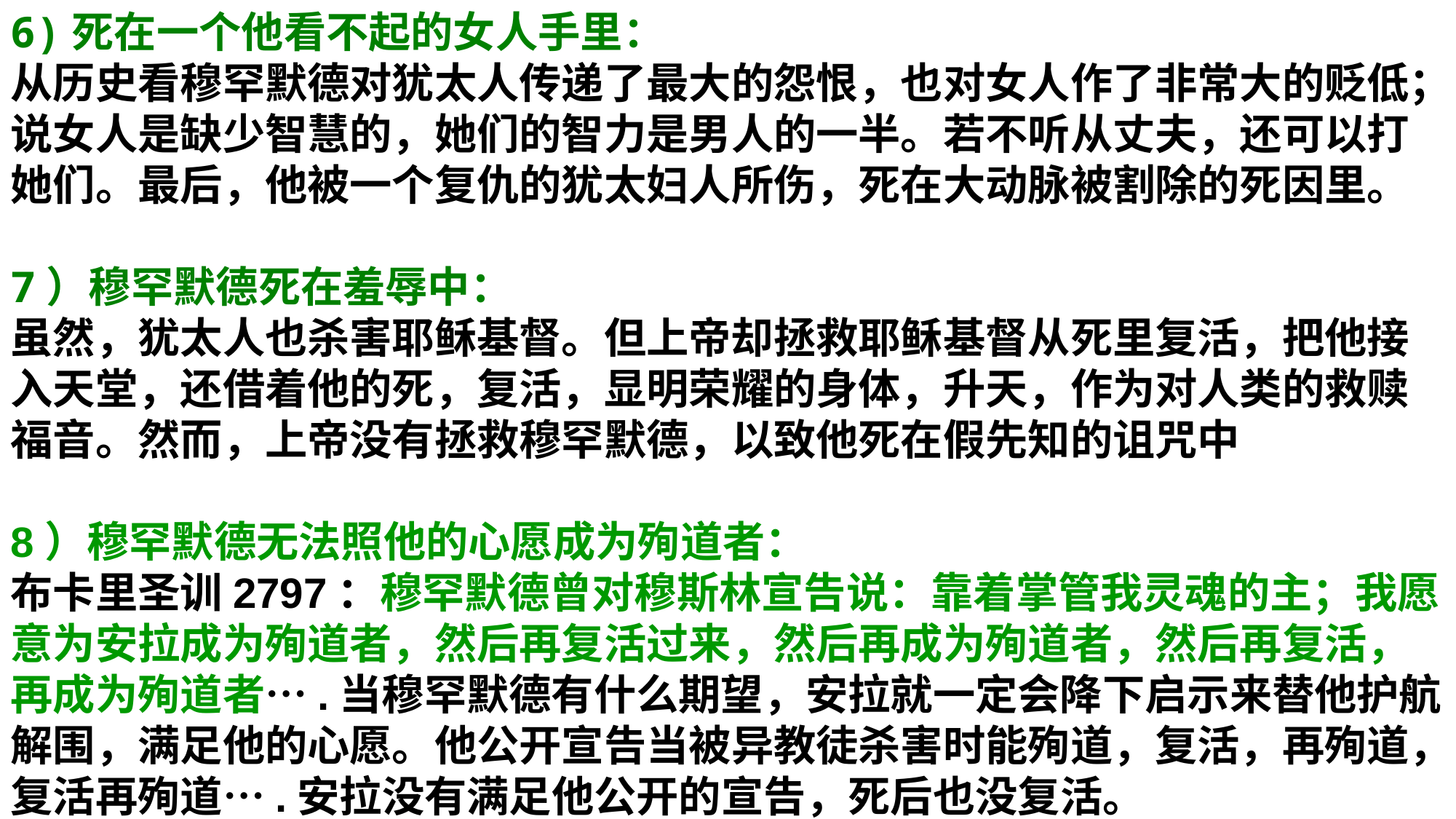

6)死在一个他看不起的女人手里：
从历史看穆罕默德对犹太人传递了最大的怨恨，也对女人作了非常大的贬低；说女人是缺少智慧的，她们的智力是男人的一半。若不听从丈夫，还可以打她们。最后，他被一个复仇的犹太妇人所伤，死在大动脉被割除的死因里。

7）穆罕默德死在羞辱中：
虽然，犹太人也杀害耶稣基督。但上帝却拯救耶稣基督从死里复活，把他接入天堂，还借着他的死，复活，显明荣耀的身体，升天，作为对人类的救赎福音。然而，上帝没有拯救穆罕默德，以致他死在假先知的诅咒中

8）穆罕默德无法照他的心愿成为殉道者：
布卡里圣训2797：穆罕默德曾对穆斯林宣告说：靠着掌管我灵魂的主；我愿意为安拉成为殉道者，然后再复活过来，然后再成为殉道者，然后再复活，再成为殉道者….当穆罕默德有什么期望，安拉就一定会降下启示来替他护航解围，满足他的心愿。他公开宣告当被异教徒杀害时能殉道，复活，再殉道，复活再殉道….安拉没有满足他公开的宣告，死后也没复活。